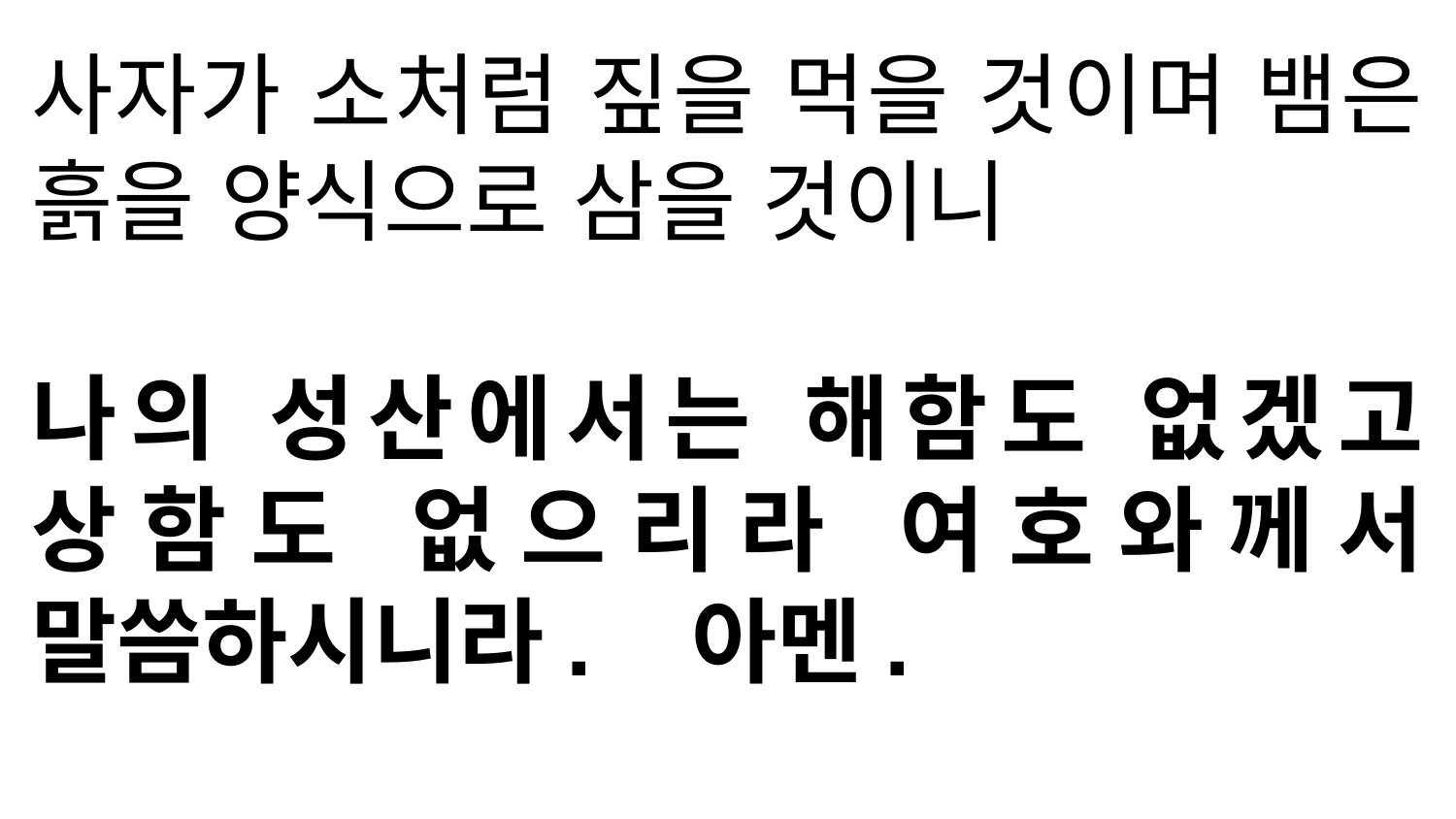

사자가 소처럼 짚을 먹을 것이며 뱀은 흙을 양식으로 삼을 것이니
나의 성산에서는 해함도 없겠고 상함도 없으리라 여호와께서 말씀하시니라.   아멘.